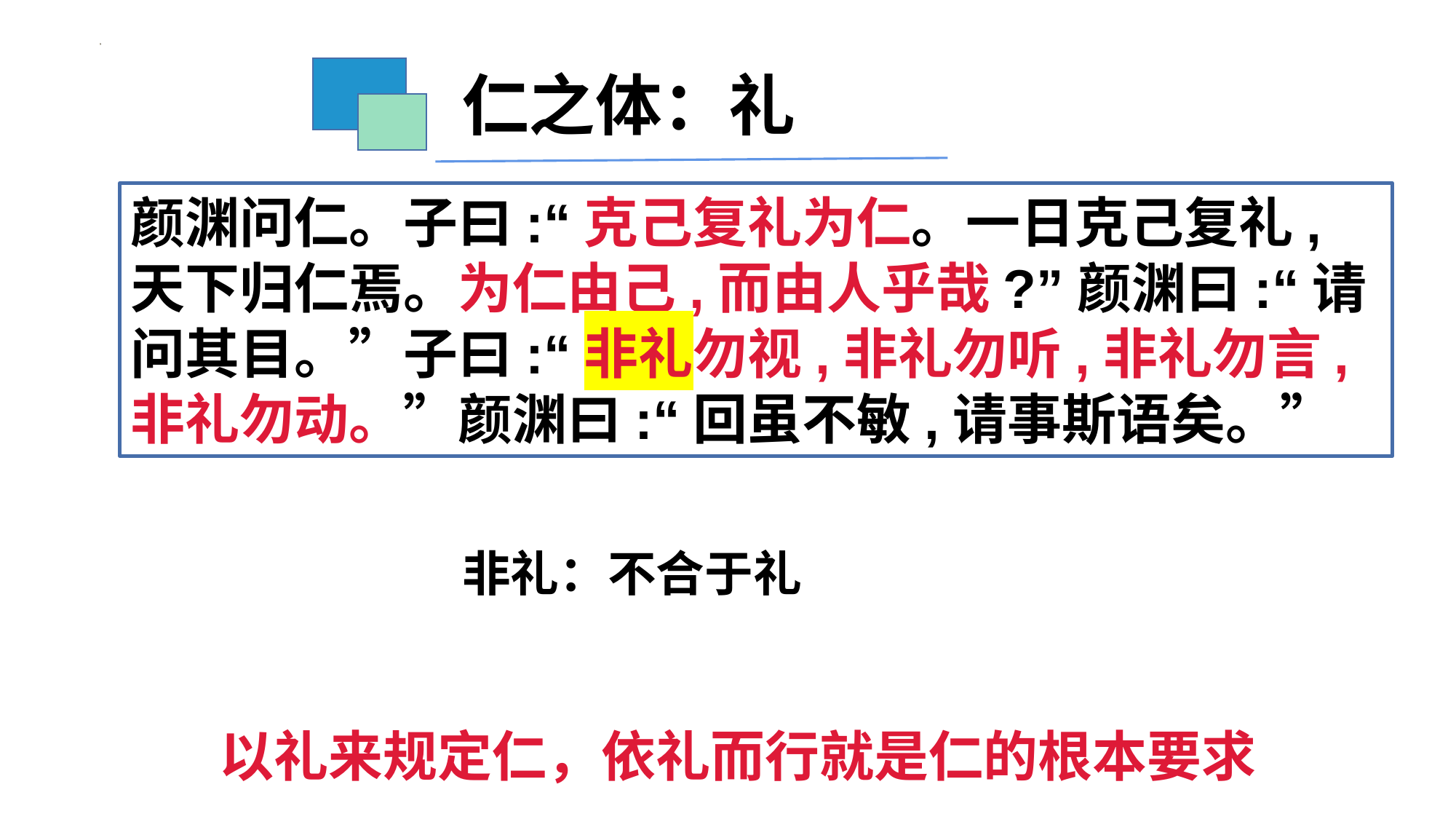

仁之体：礼

颜渊问仁。子曰:“克己复礼为仁。一日克己复礼,天下归仁焉。为仁由己,而由人乎哉?”颜渊曰:“请问其目。”子曰:“非礼勿视,非礼勿听,非礼勿言,非礼勿动。”颜渊曰:“回虽不敏,请事斯语矣。”
非礼：不合于礼
以礼来规定仁，依礼而行就是仁的根本要求